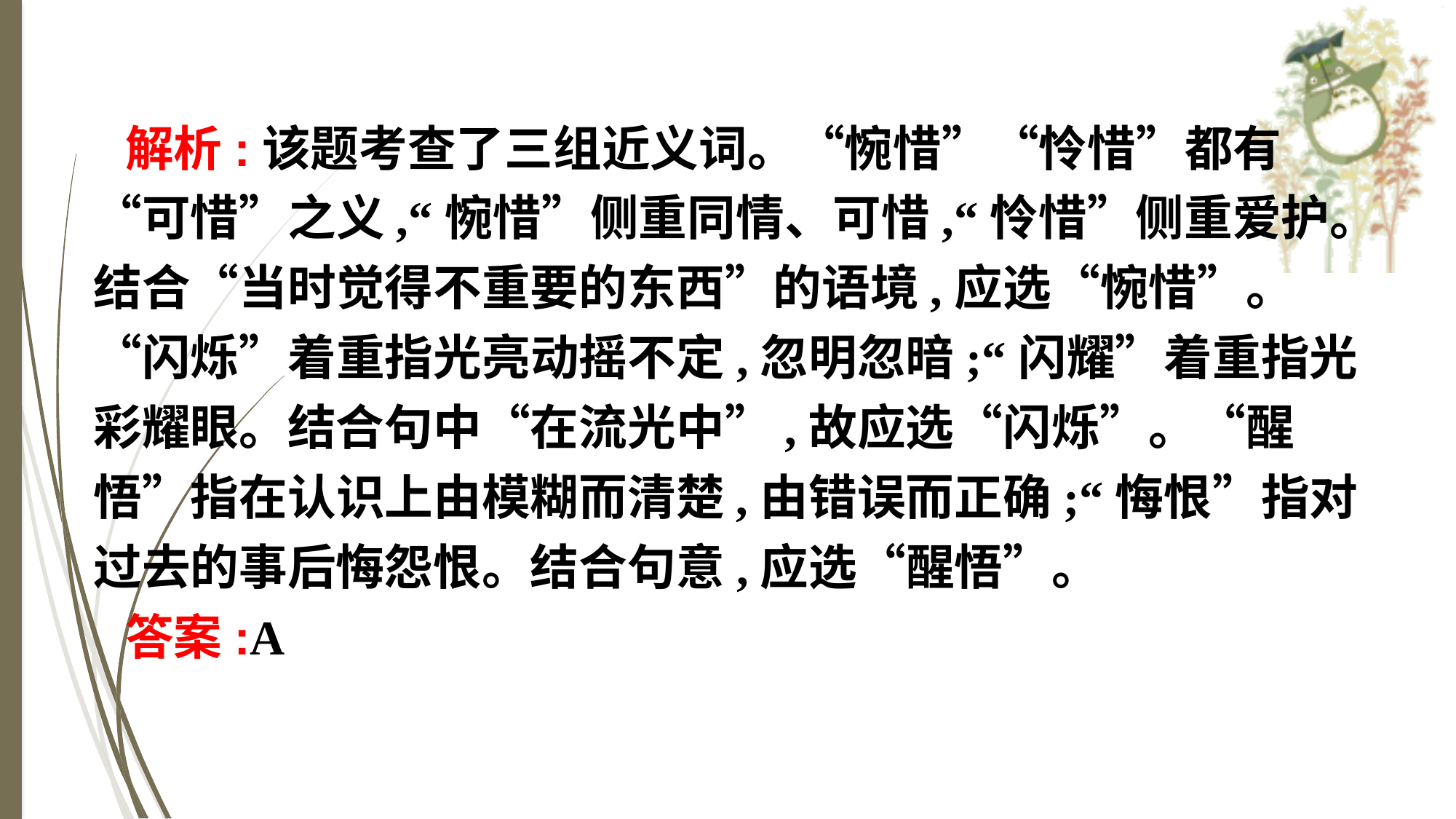

解析:该题考查了三组近义词。“惋惜”“怜惜”都有“可惜”之义,“惋惜”侧重同情、可惜,“怜惜”侧重爱护。结合“当时觉得不重要的东西”的语境,应选“惋惜”。“闪烁”着重指光亮动摇不定,忽明忽暗;“闪耀”着重指光彩耀眼。结合句中“在流光中”,故应选“闪烁”。“醒悟”指在认识上由模糊而清楚,由错误而正确;“悔恨”指对过去的事后悔怨恨。结合句意,应选“醒悟”。
答案:A